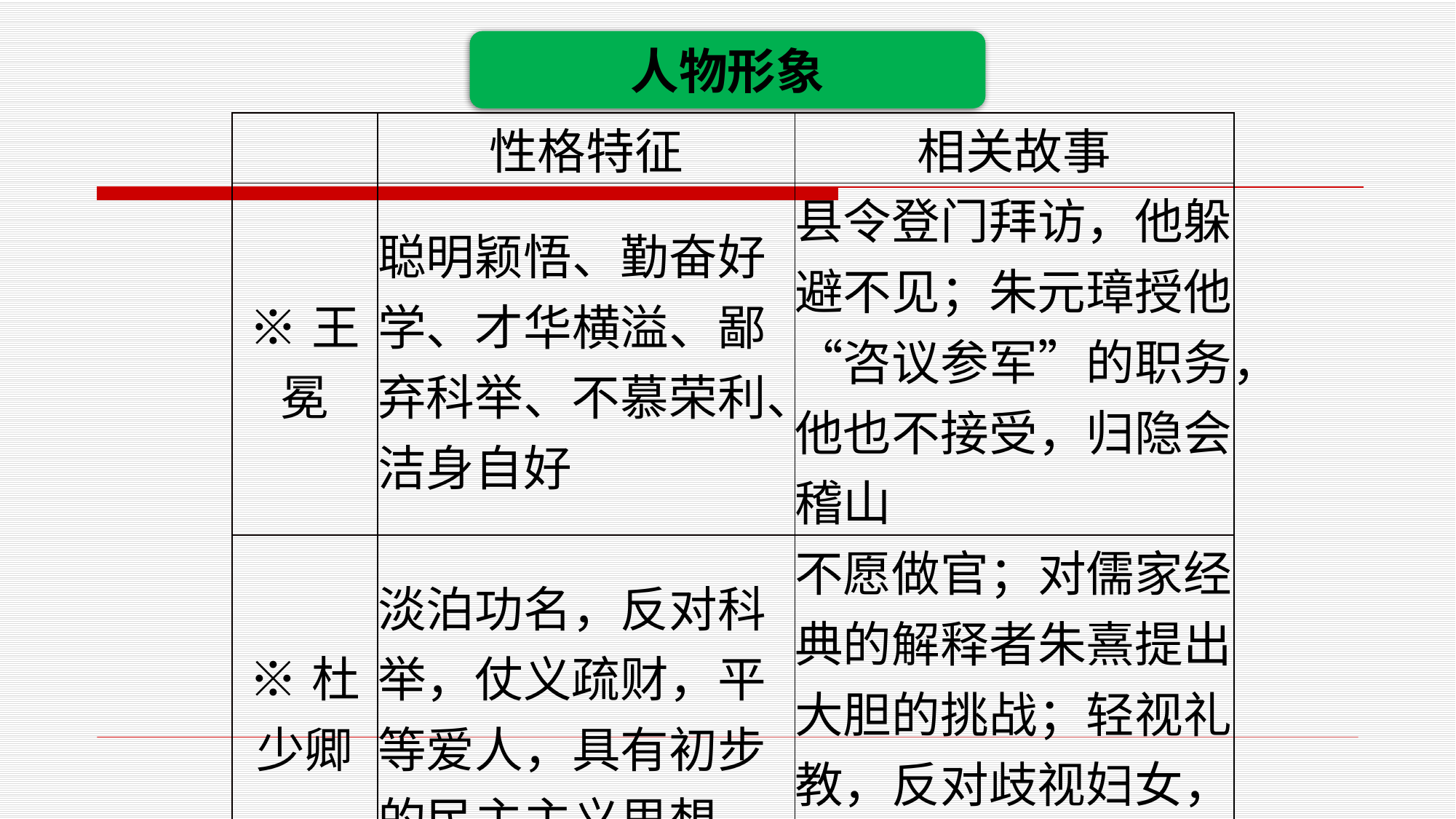

人物形象
|  | 性格特征 | 相关故事 |
| --- | --- | --- |
| ※王冕 | 聪明颖悟、勤奋好学、才华横溢、鄙弃科举、不慕荣利、洁身自好 | 县令登门拜访，他躲避不见；朱元璋授他“咨议参军”的职务，他也不接受，归隐会稽山 |
| ※杜少卿 | 淡泊功名，反对科举，仗义疏财，平等爱人，具有初步的民主主义思想 | 不愿做官；对儒家经典的解释者朱熹提出大胆的挑战；轻视礼教，反对歧视妇女，反对纳妾 |